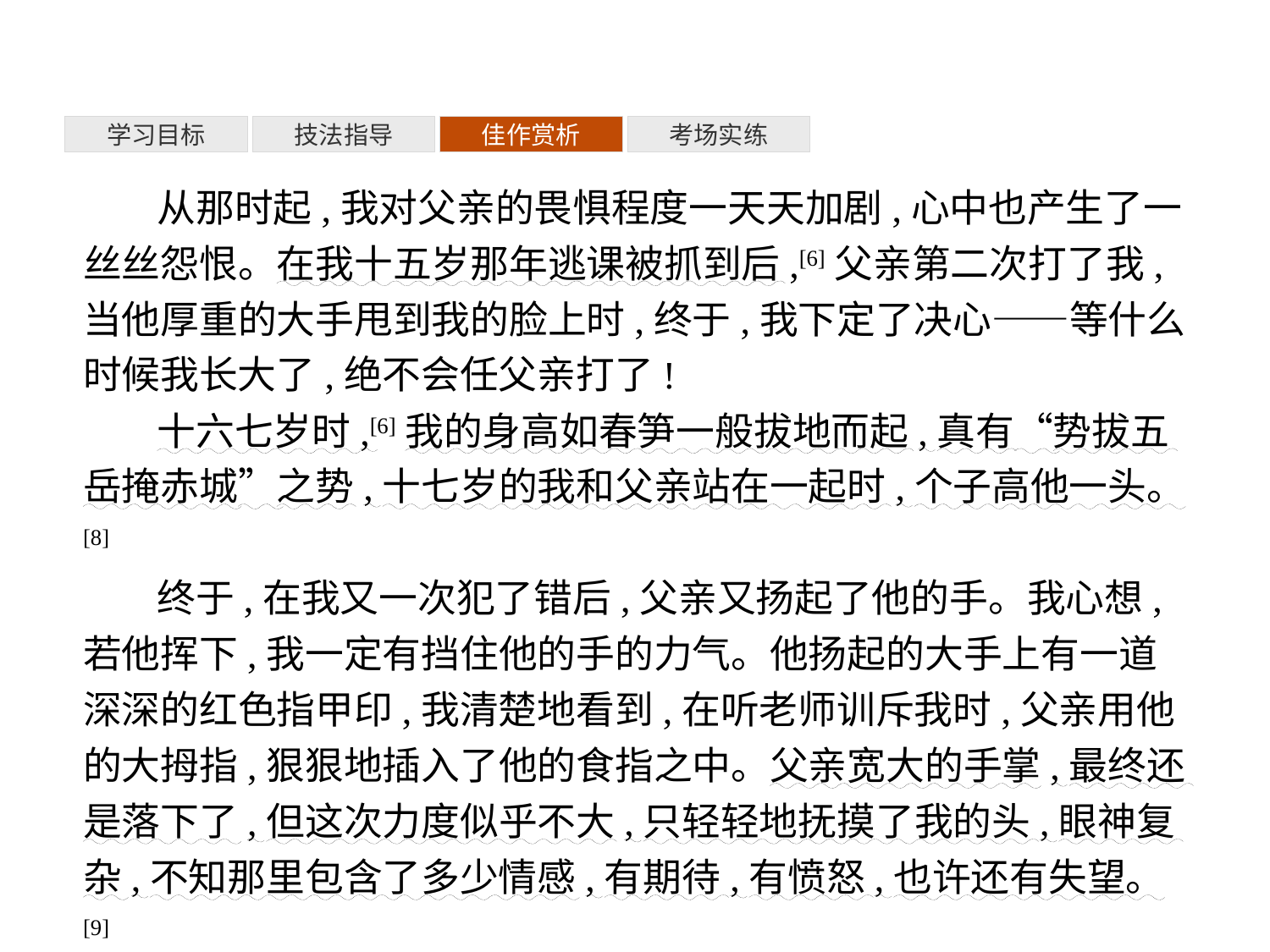

考场实练
学习目标
技法指导
佳作赏析
从那时起,我对父亲的畏惧程度一天天加剧,心中也产生了一丝丝怨恨。在我十五岁那年逃课被抓到后,[6]父亲第二次打了我,当他厚重的大手甩到我的脸上时,终于,我下定了决心——等什么时候我长大了,绝不会任父亲打了!
十六七岁时,[6]我的身高如春笋一般拔地而起,真有“势拔五岳掩赤城”之势,十七岁的我和父亲站在一起时,个子高他一头。[8]
终于,在我又一次犯了错后,父亲又扬起了他的手。我心想,若他挥下,我一定有挡住他的手的力气。他扬起的大手上有一道深深的红色指甲印,我清楚地看到,在听老师训斥我时,父亲用他的大拇指,狠狠地插入了他的食指之中。父亲宽大的手掌,最终还是落下了,但这次力度似乎不大,只轻轻地抚摸了我的头,眼神复杂,不知那里包含了多少情感,有期待,有愤怒,也许还有失望。[9]